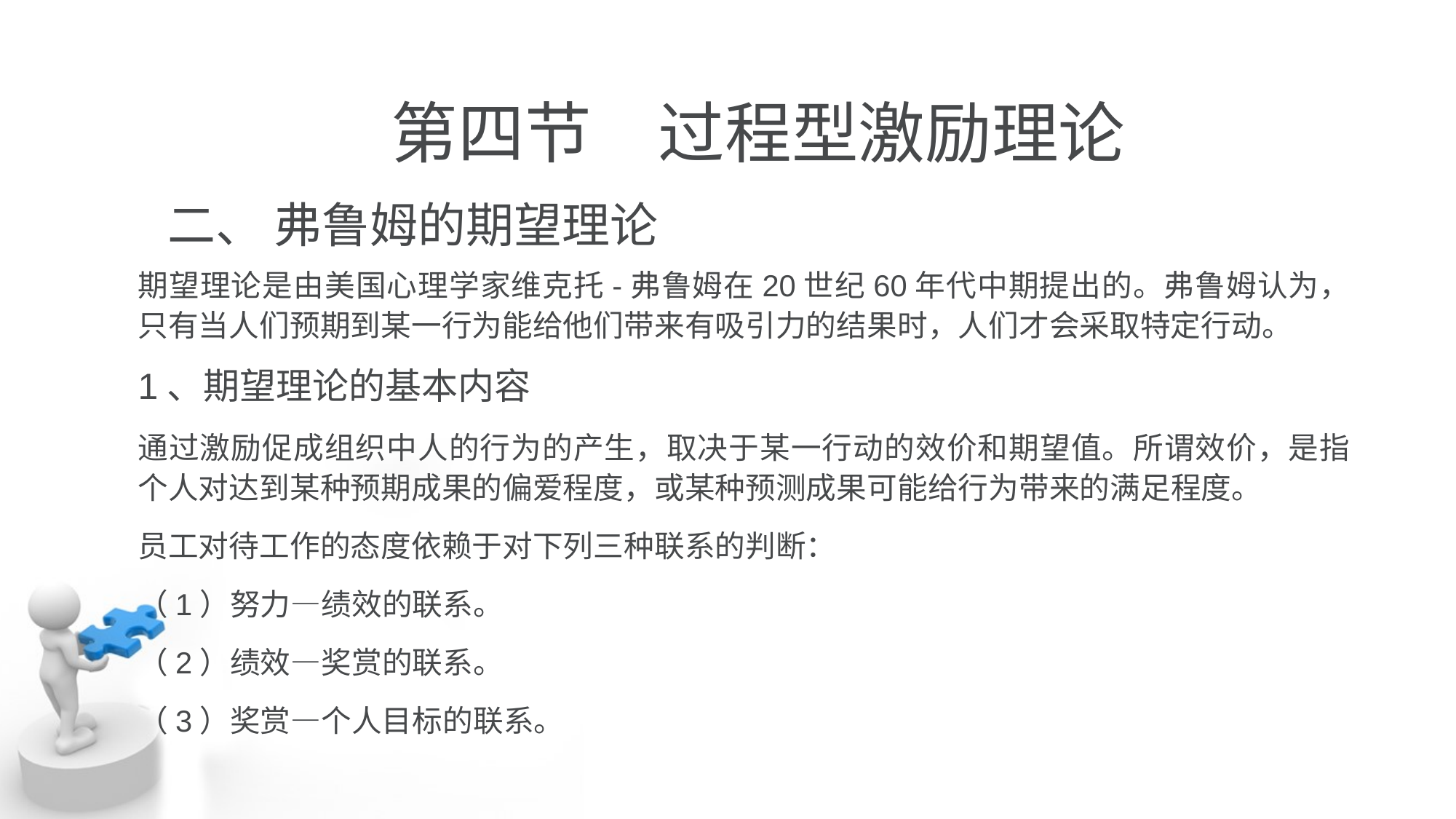

# 第四节　过程型激励理论
二、 弗鲁姆的期望理论
期望理论是由美国心理学家维克托-弗鲁姆在20世纪60年代中期提出的。弗鲁姆认为，只有当人们预期到某一行为能给他们带来有吸引力的结果时，人们才会采取特定行动。
1、期望理论的基本内容
通过激励促成组织中人的行为的产生，取决于某一行动的效价和期望值。所谓效价，是指个人对达到某种预期成果的偏爱程度，或某种预测成果可能给行为带来的满足程度。
员工对待工作的态度依赖于对下列三种联系的判断：
（1）努力—绩效的联系。
（2）绩效—奖赏的联系。
（3）奖赏—个人目标的联系。